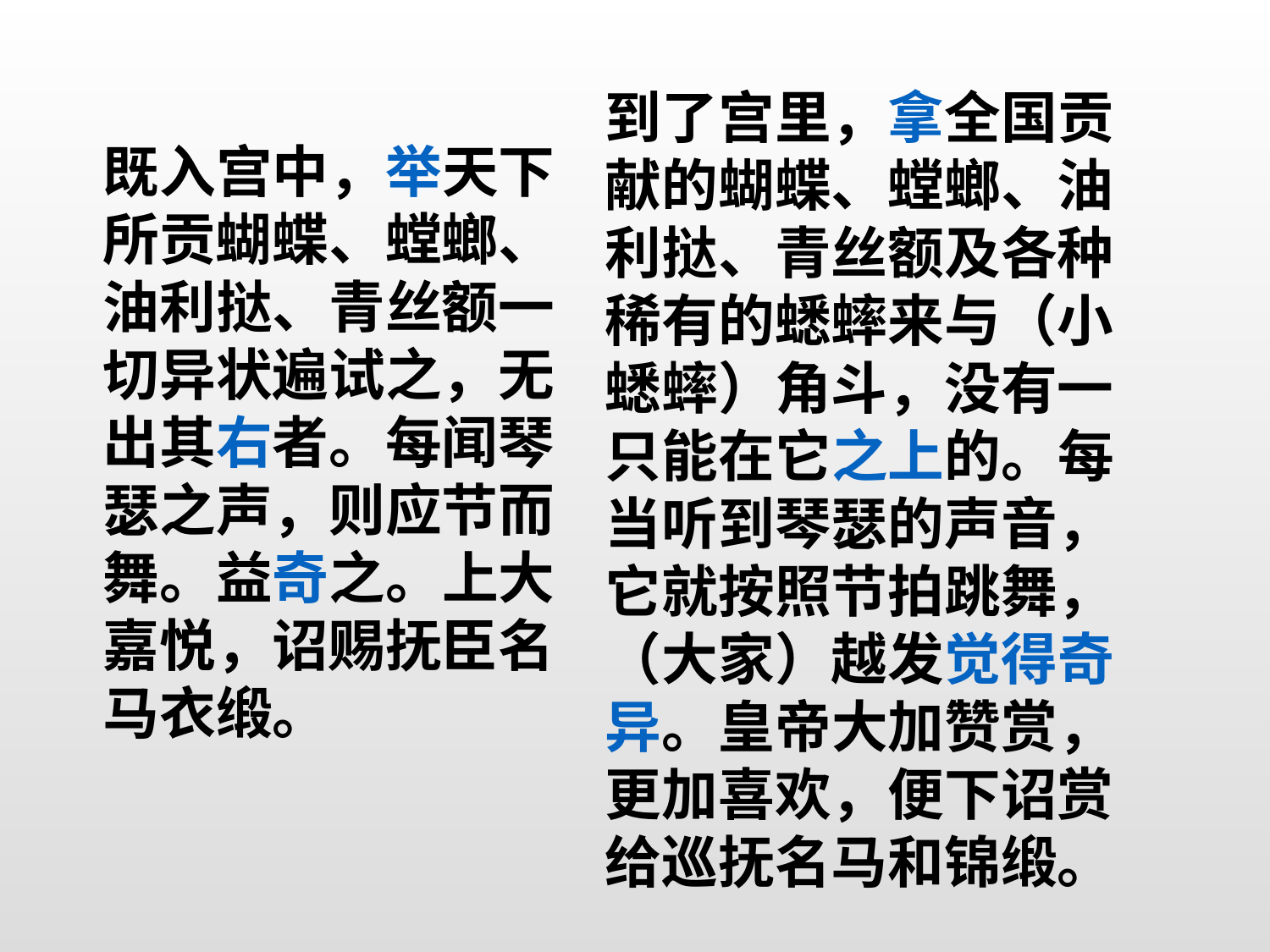

到了宫里，拿全国贡献的蝴蝶、螳螂、油利挞、青丝额及各种稀有的蟋蟀来与（小蟋蟀）角斗，没有一只能在它之上的。每当听到琴瑟的声音，它就按照节拍跳舞，（大家）越发觉得奇异。皇帝大加赞赏，更加喜欢，便下诏赏给巡抚名马和锦缎。
既入宫中，举天下所贡蝴蝶、螳螂、油利挞、青丝额一切异状遍试之，无出其右者。每闻琴瑟之声，则应节而舞。益奇之。上大嘉悦，诏赐抚臣名马衣缎。